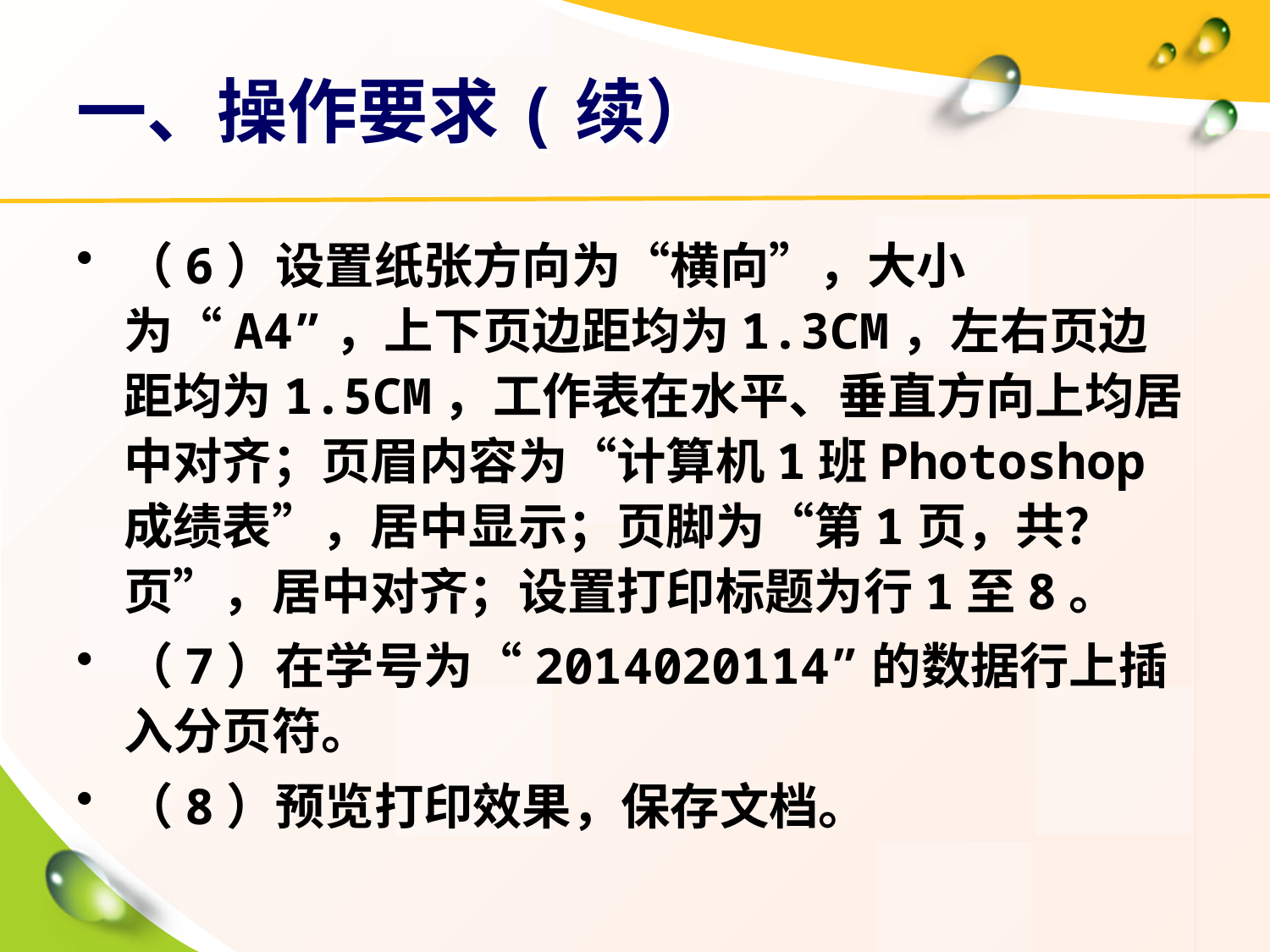

# 一、操作要求(续）
（6）设置纸张方向为“横向”，大小为“A4”，上下页边距均为1.3CM，左右页边距均为1.5CM，工作表在水平、垂直方向上均居中对齐；页眉内容为“计算机1班Photoshop成绩表”，居中显示；页脚为“第1页，共？页”，居中对齐；设置打印标题为行1至8。
（7）在学号为“2014020114”的数据行上插入分页符。
（8）预览打印效果，保存文档。